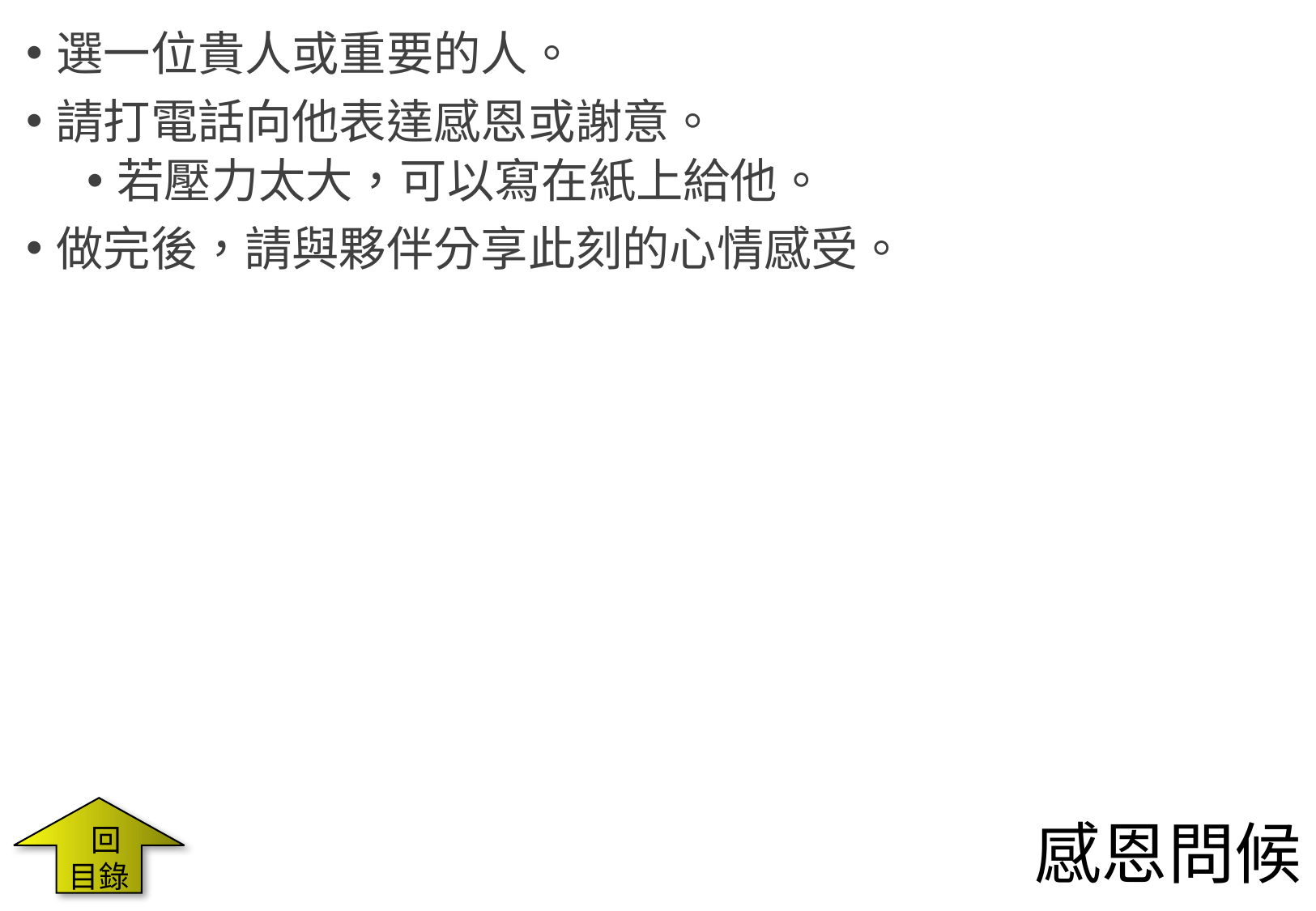

選一位貴人或重要的人。
請打電話向他表達感恩或謝意。
若壓力太大，可以寫在紙上給他。
做完後，請與夥伴分享此刻的心情感受。
 回目錄
# 感恩問候